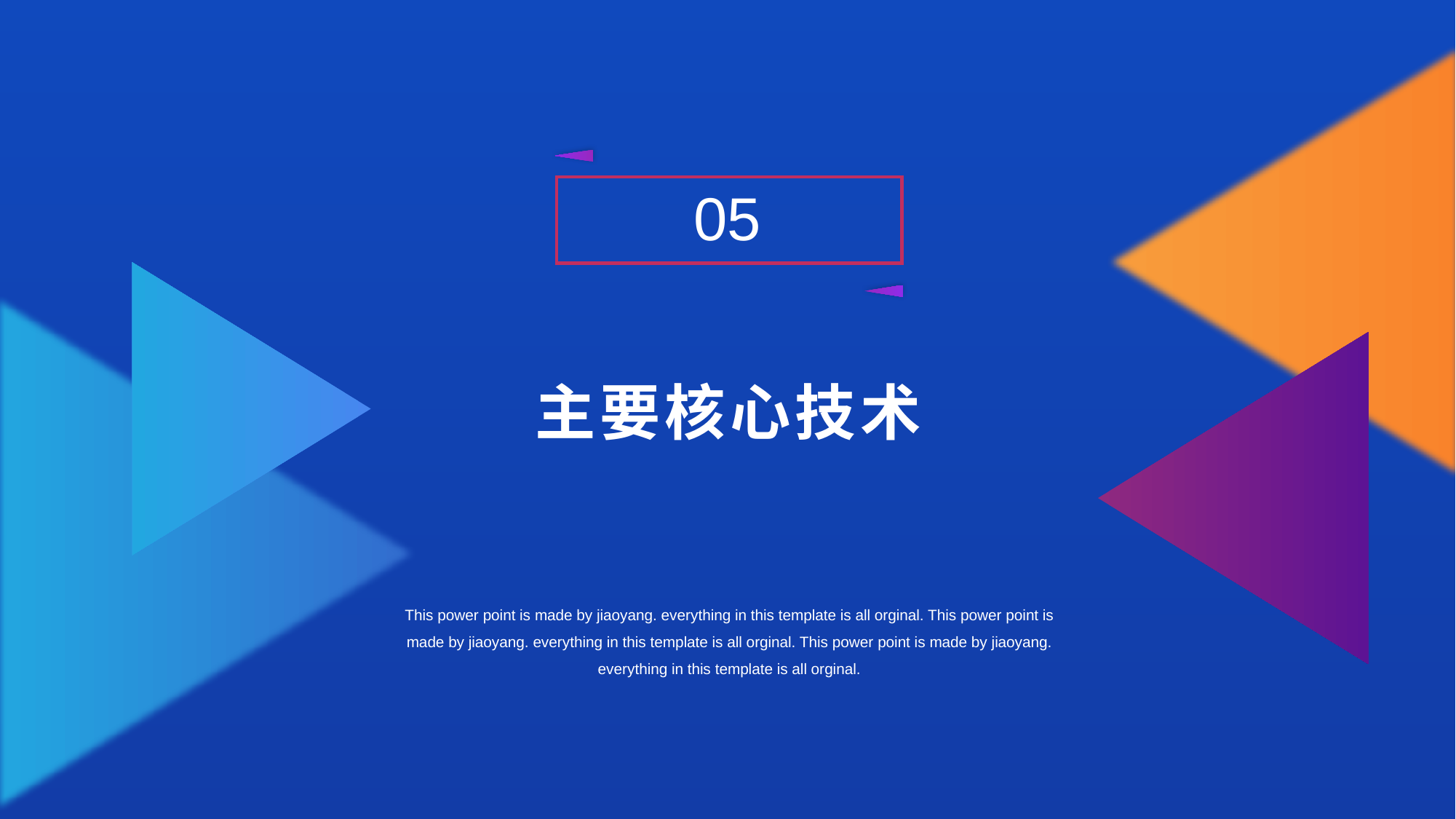

05

主要核心技术
This power point is made by jiaoyang. everything in this template is all orginal. This power point is made by jiaoyang. everything in this template is all orginal. This power point is made by jiaoyang. everything in this template is all orginal.